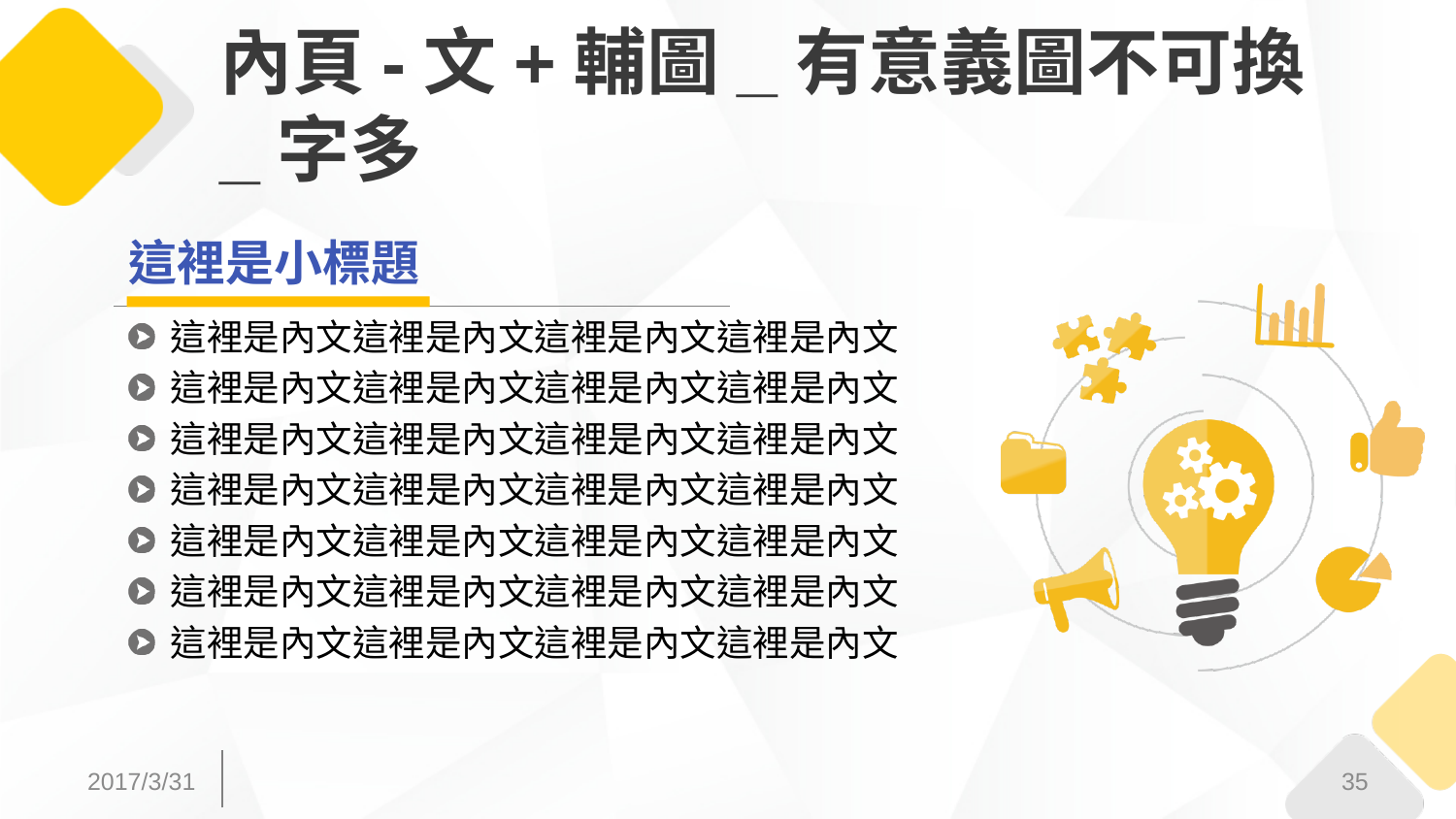

# 內頁-文+輔圖_有意義圖不可換_字多

這裡是小標題
這裡是內文這裡是內文這裡是內文這裡是內文
這裡是內文這裡是內文這裡是內文這裡是內文
這裡是內文這裡是內文這裡是內文這裡是內文
這裡是內文這裡是內文這裡是內文這裡是內文
這裡是內文這裡是內文這裡是內文這裡是內文
這裡是內文這裡是內文這裡是內文這裡是內文
這裡是內文這裡是內文這裡是內文這裡是內文
2017/3/31
35